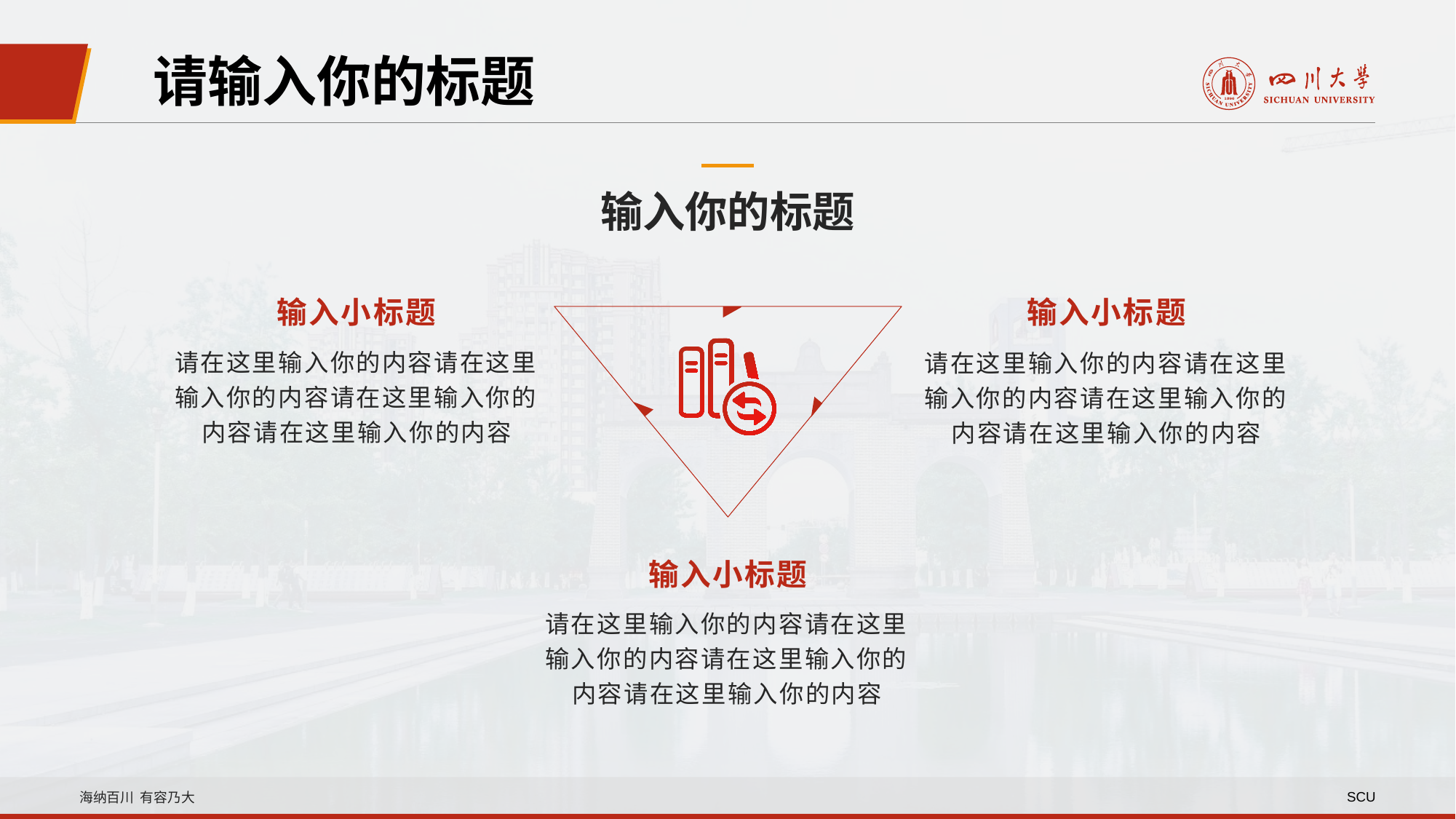

请输入你的标题
输入你的标题
输入小标题
输入小标题

请在这里输入你的内容请在这里输入你的内容请在这里输入你的内容请在这里输入你的内容
请在这里输入你的内容请在这里输入你的内容请在这里输入你的内容请在这里输入你的内容

输入小标题
请在这里输入你的内容请在这里输入你的内容请在这里输入你的内容请在这里输入你的内容